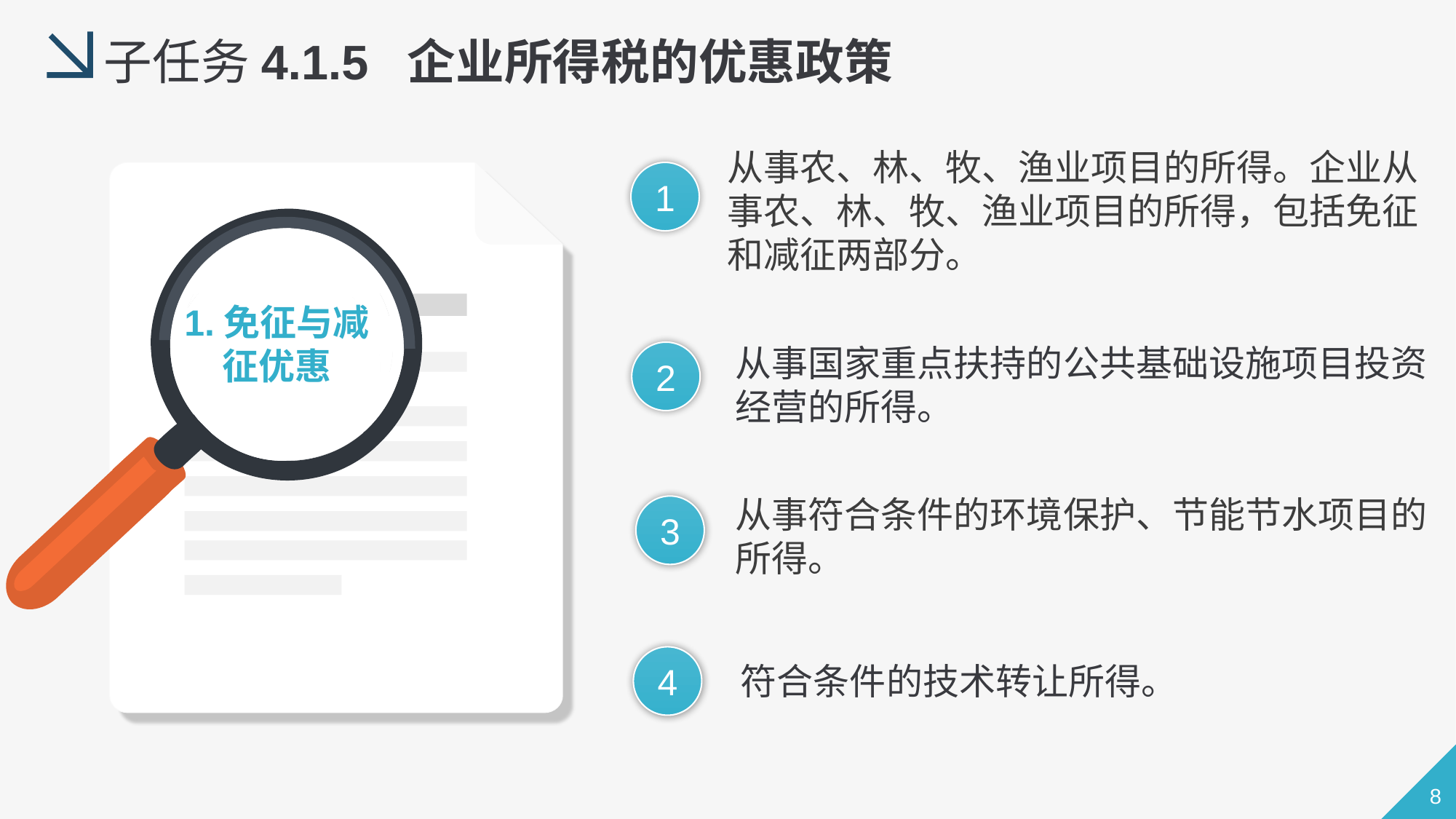

子任务4.1.5  企业所得税的优惠政策

从事农、林、牧、渔业项目的所得。企业从事农、林、牧、渔业项目的所得，包括免征和减征两部分。
1

1.免征与减征优惠
从事国家重点扶持的公共基础设施项目投资经营的所得。
2
从事符合条件的环境保护、节能节水项目的所得。
3
4
符合条件的技术转让所得。